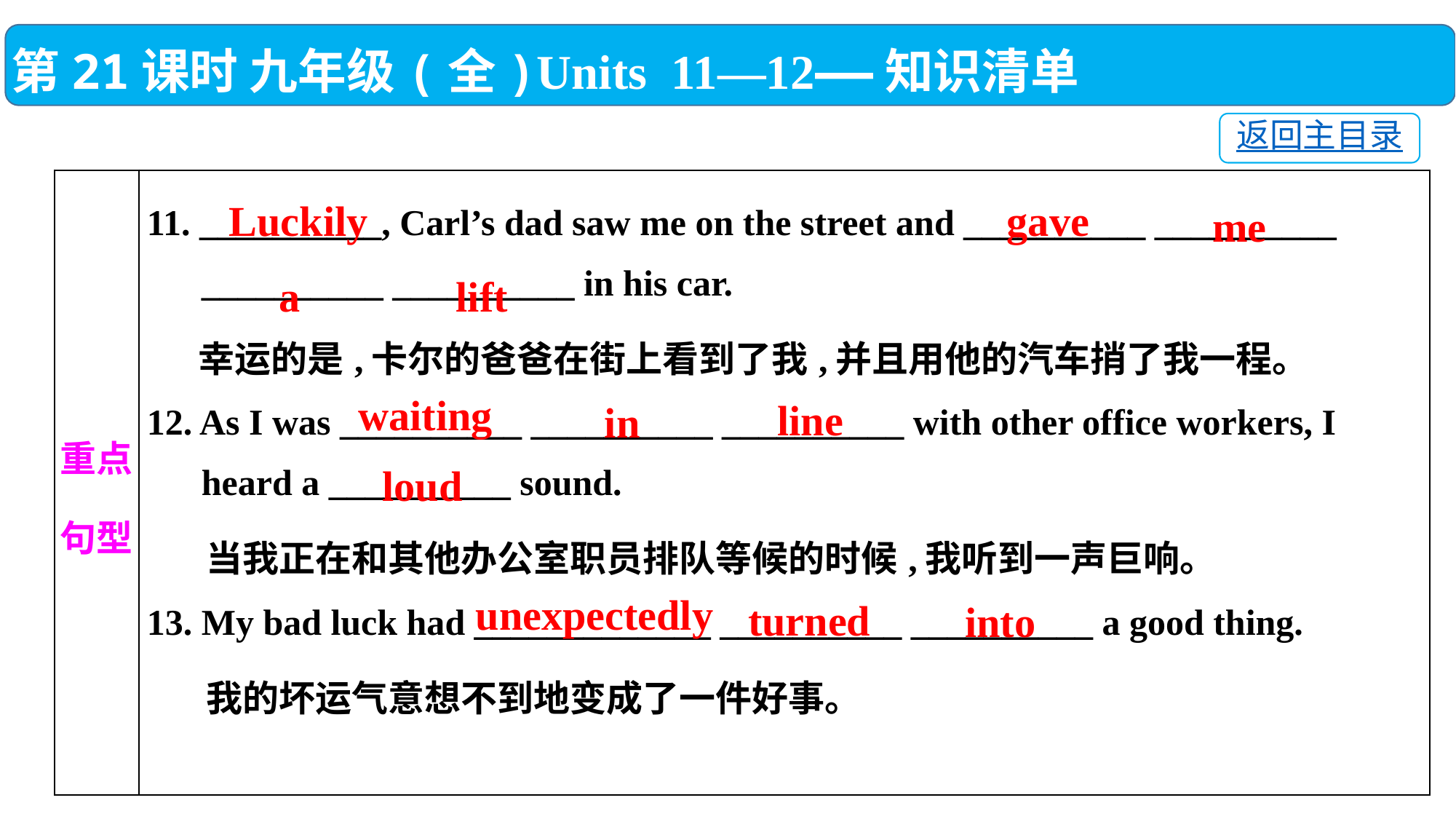

第21课时 九年级(全)Units  11—12——知识清单
返回主目录
| 重点 句型 | 11. \_\_\_\_\_\_\_\_\_\_, Carl’s dad saw me on the street and \_\_\_\_\_\_\_\_\_\_ \_\_\_\_\_\_\_\_\_\_ \_\_\_\_\_\_\_\_\_\_ \_\_\_\_\_\_\_\_\_\_ in his car. 幸运的是,卡尔的爸爸在街上看到了我,并且用他的汽车捎了我一程。 12. As I was \_\_\_\_\_\_\_\_\_\_ \_\_\_\_\_\_\_\_\_\_ \_\_\_\_\_\_\_\_\_\_ with other office workers, I heard a \_\_\_\_\_\_\_\_\_\_ sound. 当我正在和其他办公室职员排队等候的时候,我听到一声巨响。 13. My bad luck had \_\_\_\_\_\_\_\_\_\_\_\_\_ \_\_\_\_\_\_\_\_\_\_ \_\_\_\_\_\_\_\_\_\_ a good thing. 我的坏运气意想不到地变成了一件好事。 |
| --- | --- |
Luckily
gave
me
a
lift
waiting
line
in
loud
unexpectedly
turned
into